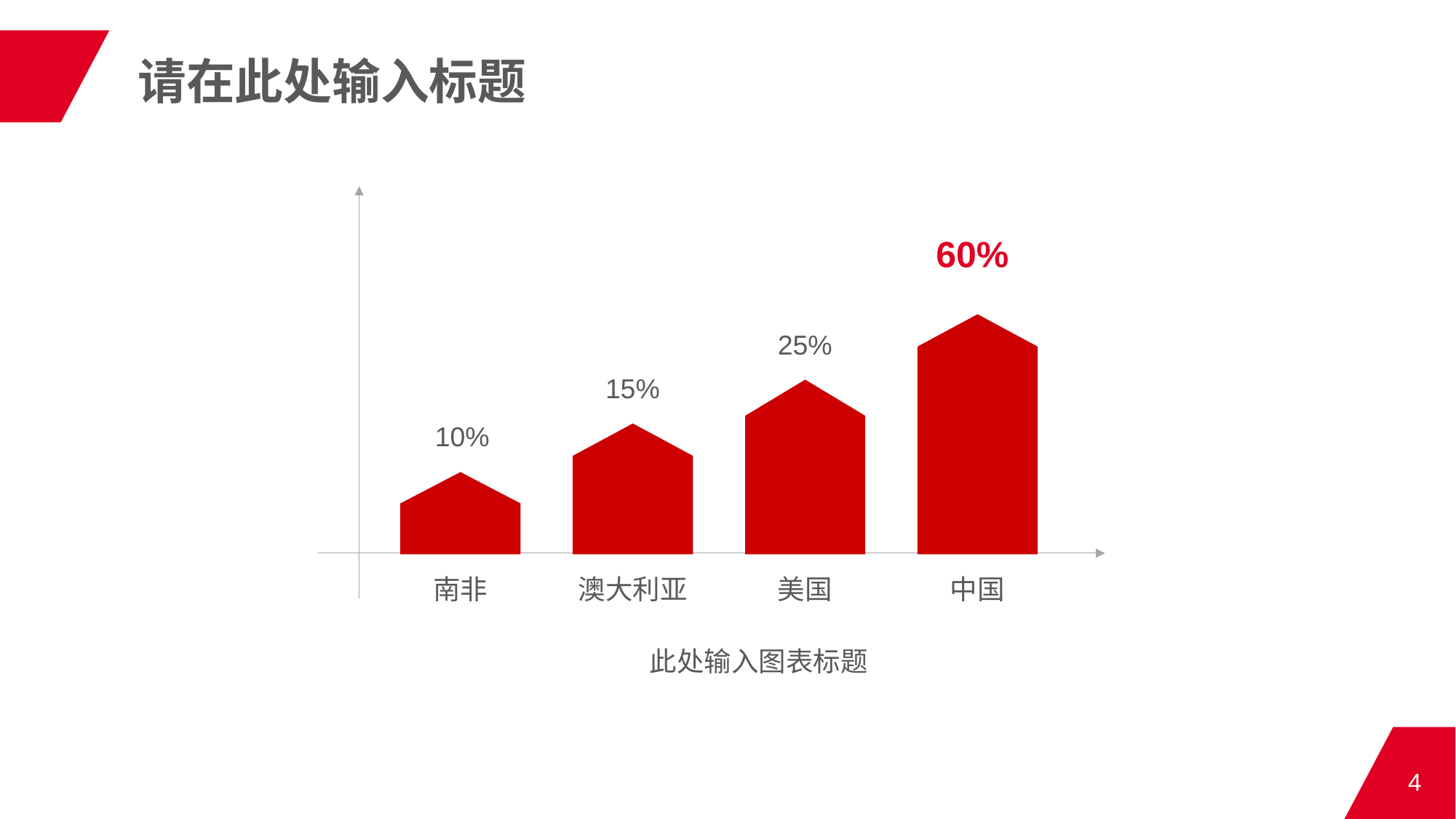

请在此处输入标题
60%
25%
15%

10%

南非
澳大利亚
美国
中国
此处输入图表标题
4